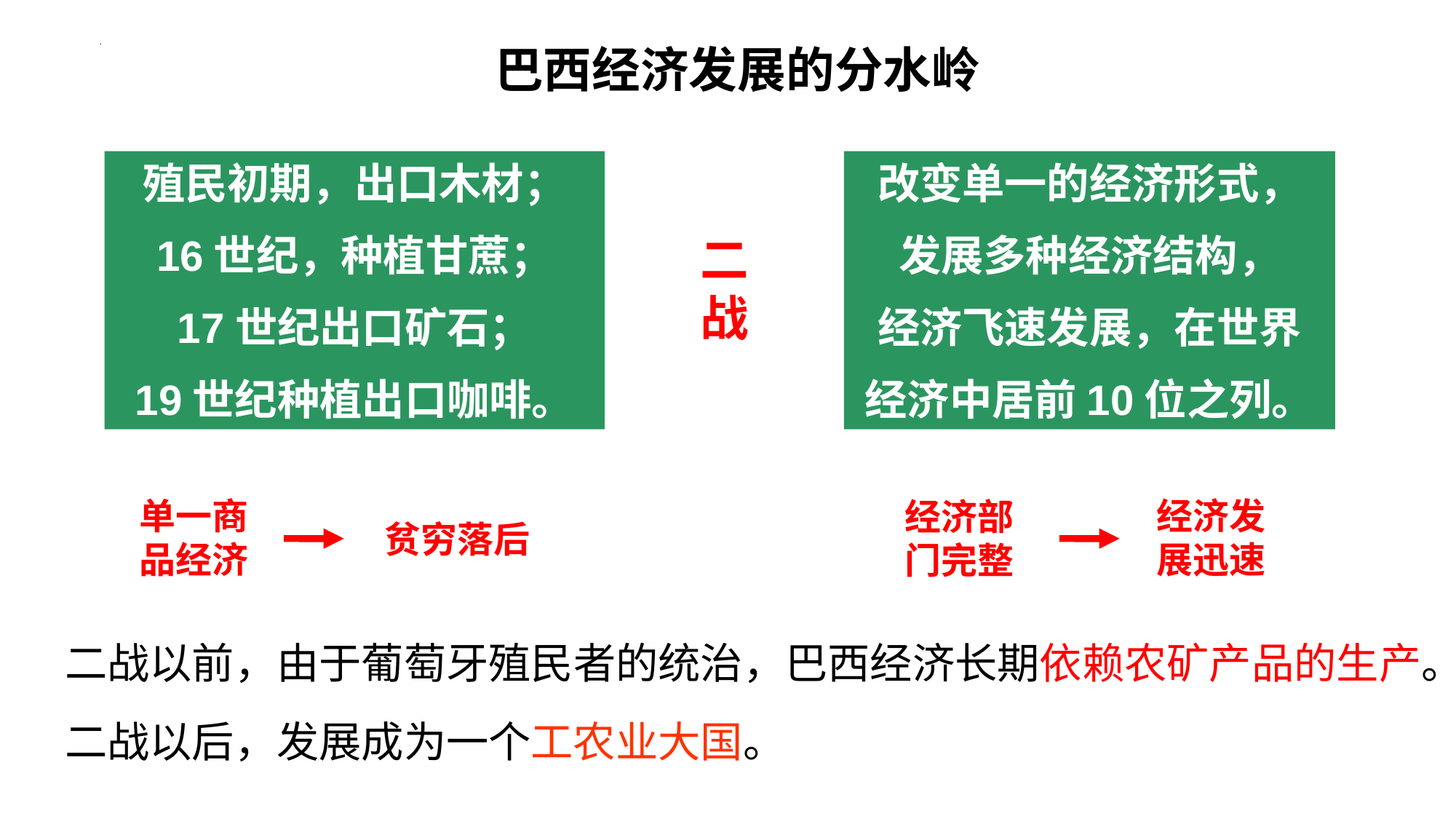

巴西经济发展的分水岭
改变单一的经济形式，
发展多种经济结构，
经济飞速发展，在世界
经济中居前10位之列。
殖民初期，出口木材；
16世纪，种植甘蔗；
17世纪出口矿石；
19世纪种植出口咖啡。
二
战
单一商品经济
经济发展迅速
经济部门完整
贫穷落后

二战以前，由于葡萄牙殖民者的统治，巴西经济长期依赖农矿产品的生产。
二战以后，发展成为一个工农业大国。